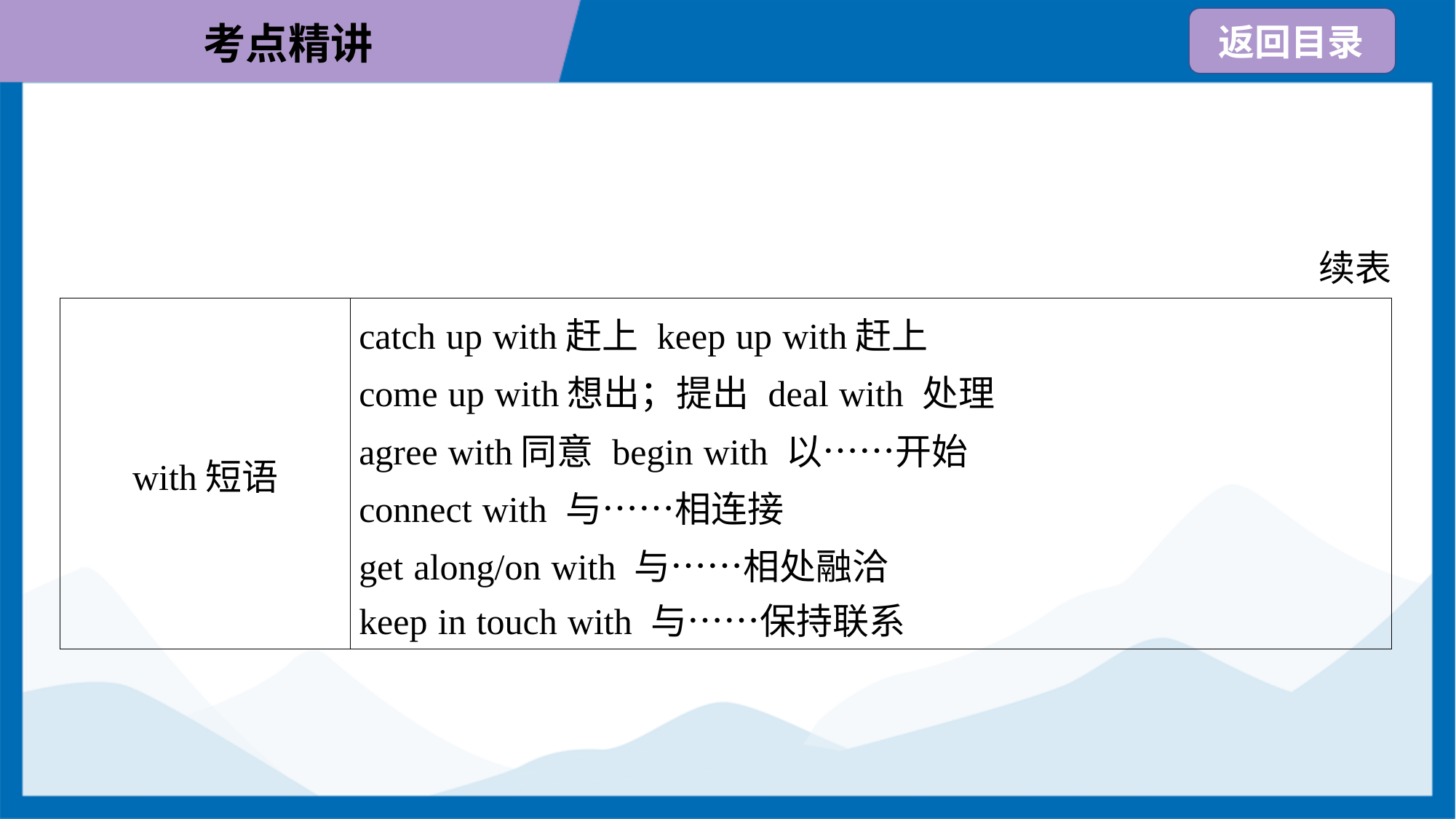

续表
| with短语 | catch up with赶上 keep up with赶上 come up with想出；提出 deal with 处理 agree with同意 begin with 以……开始 connect with 与……相连接 get along/on with 与……相处融洽 keep in touch with 与……保持联系 |
| --- | --- |